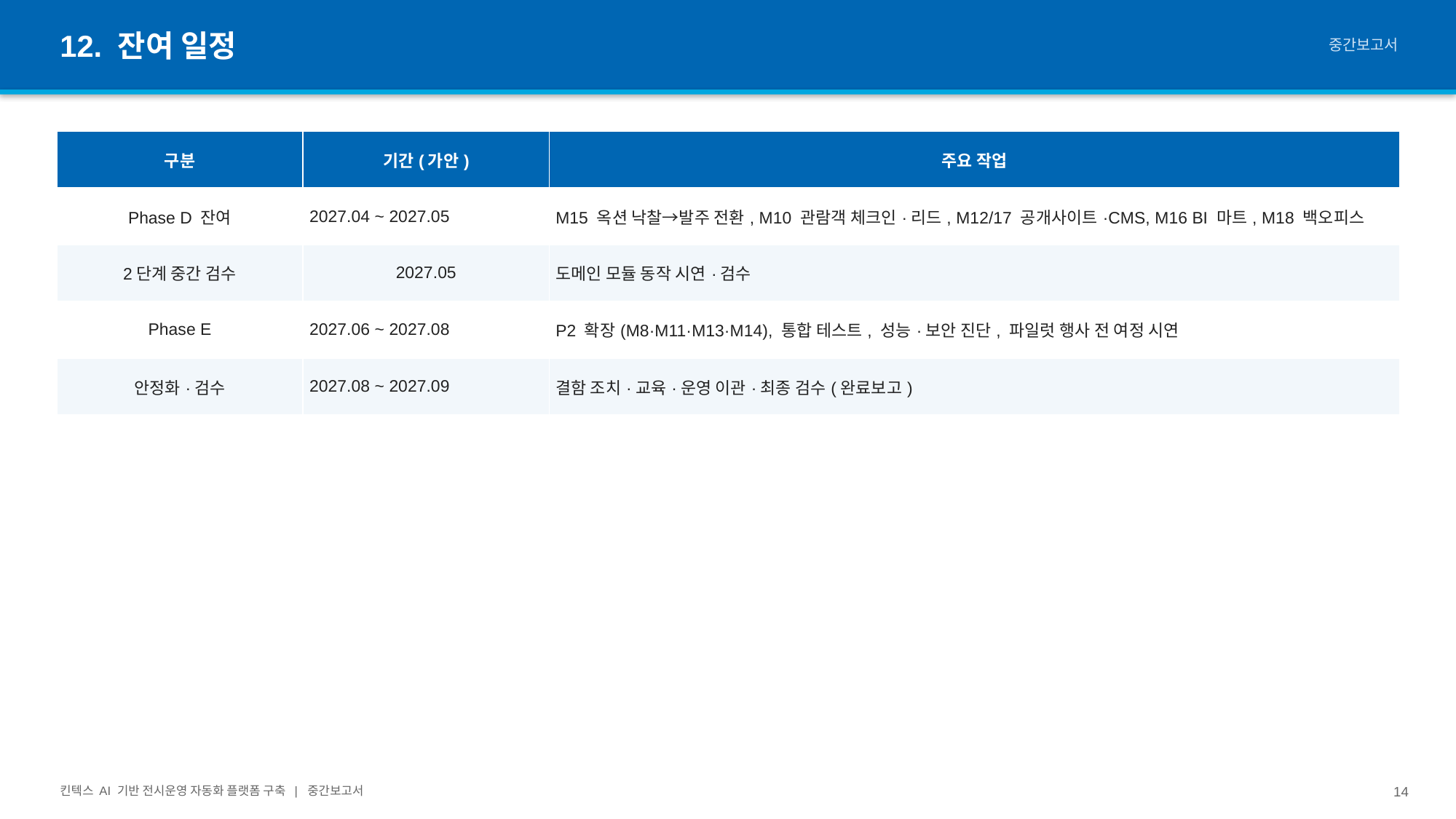

12. 잔여 일정
중간보고서

| 구분 | 기간(가안) | 주요 작업 |
| --- | --- | --- |
| Phase D 잔여 | 2027.04 ~ 2027.05 | M15 옥션 낙찰→발주 전환, M10 관람객 체크인·리드, M12/17 공개사이트·CMS, M16 BI 마트, M18 백오피스 |
| 2단계 중간 검수 | 2027.05 | 도메인 모듈 동작 시연·검수 |
| Phase E | 2027.06 ~ 2027.08 | P2 확장(M8·M11·M13·M14), 통합 테스트, 성능·보안 진단, 파일럿 행사 전 여정 시연 |
| 안정화·검수 | 2027.08 ~ 2027.09 | 결함 조치·교육·운영 이관·최종 검수(완료보고) |
킨텍스 AI 기반 전시운영 자동화 플랫폼 구축  |  중간보고서
14